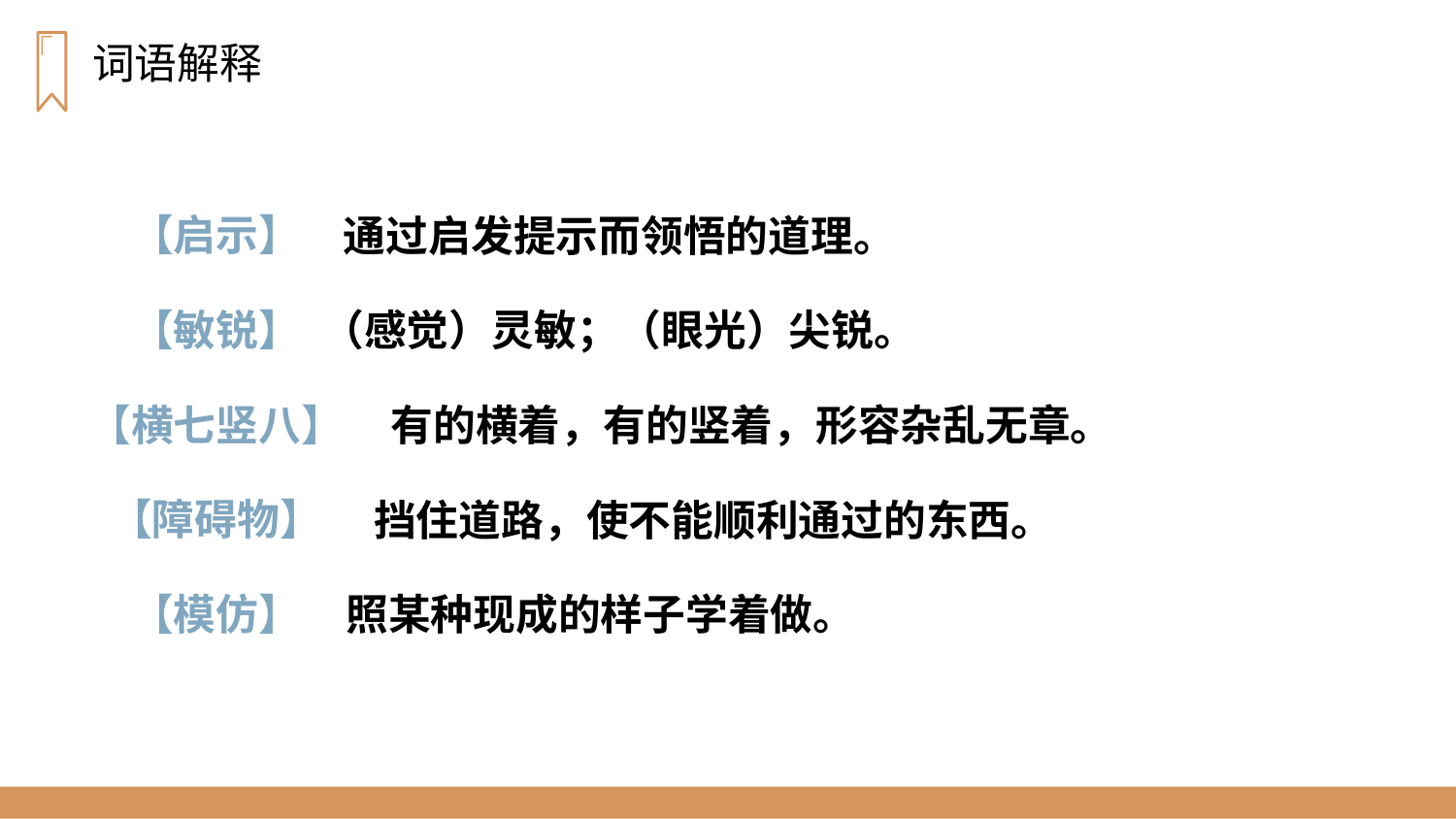

词语解释
【启示】
通过启发提示而领悟的道理。
【敏锐】
（感觉）灵敏；（眼光）尖锐。
【横七竖八】
有的横着，有的竖着，形容杂乱无章。
【障碍物】
挡住道路，使不能顺利通过的东西。
【模仿】
照某种现成的样子学着做。